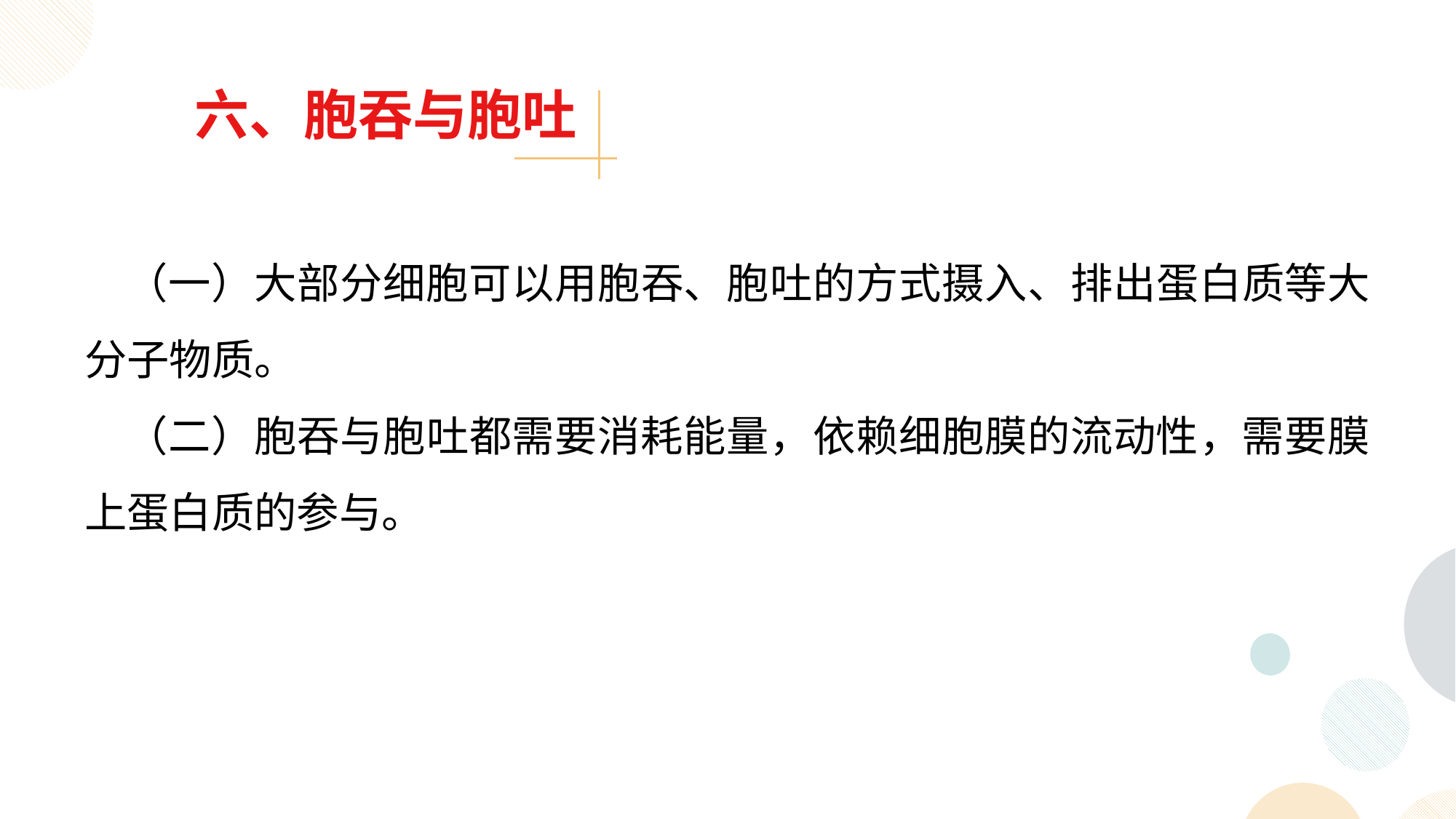

六、胞吞与胞吐
   （一）大部分细胞可以用胞吞、胞吐的方式摄入、排出蛋白质等大分子物质。
   （二）胞吞与胞吐都需要消耗能量，依赖细胞膜的流动性，需要膜上蛋白质的参与。